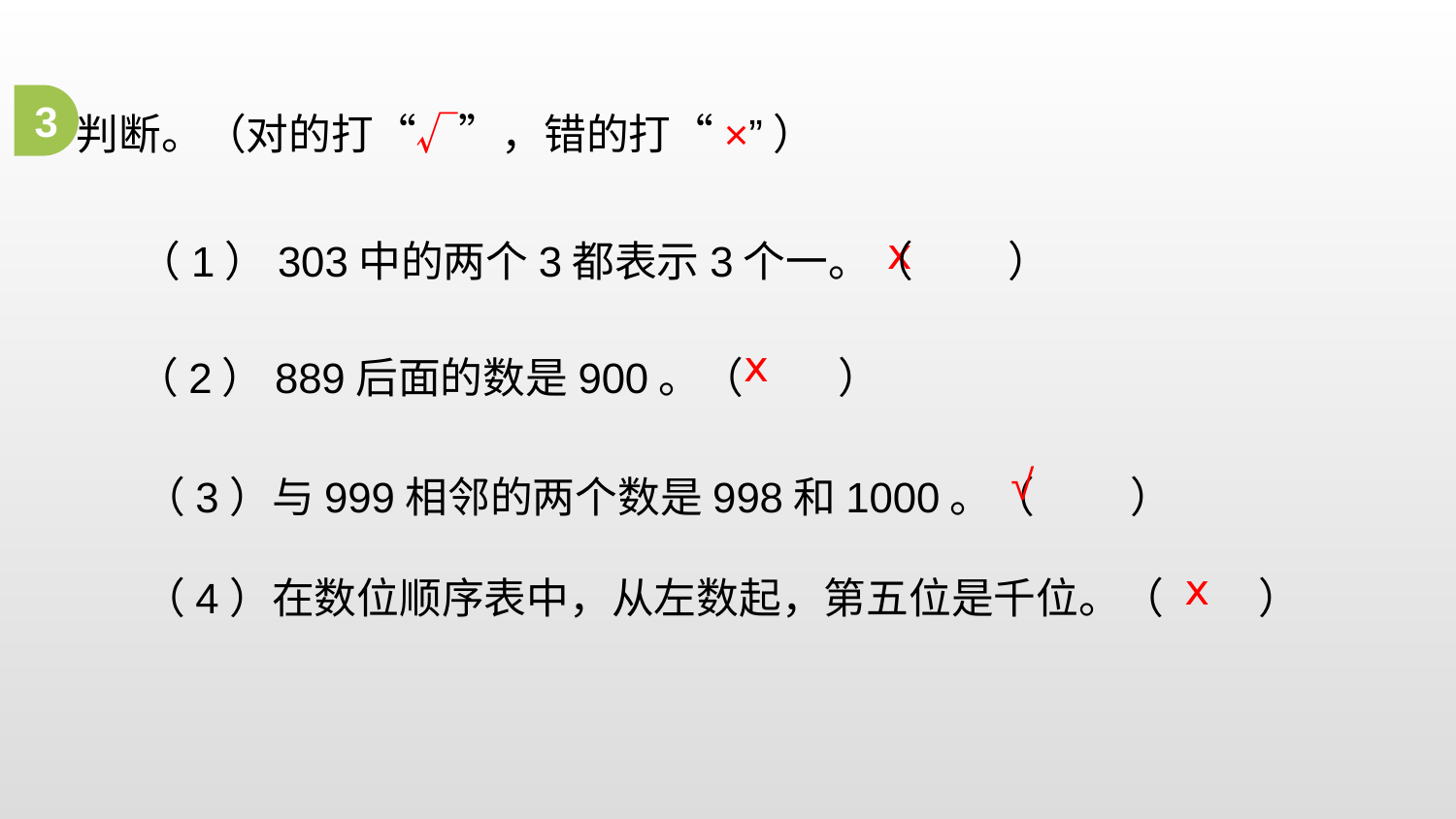

判断。（对的打“√”，错的打“×”）
3
（1）303中的两个3都表示3个一。（          ）
ⅹ
（2）889后面的数是900。（          ）
ⅹ
（3）与999相邻的两个数是998和1000。（          ）
√
（4）在数位顺序表中，从左数起，第五位是千位。（          ）
ⅹ